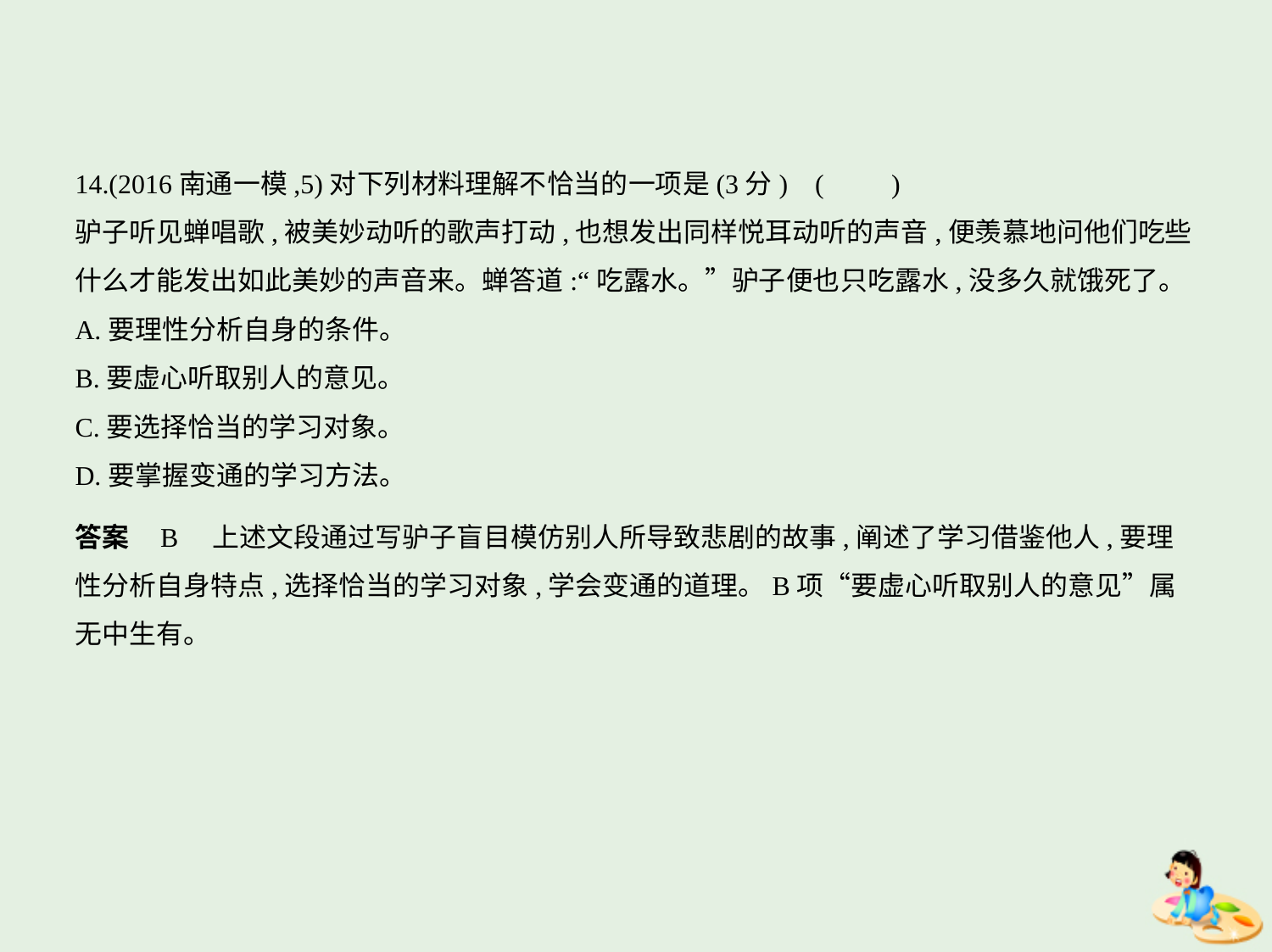

14.(2016南通一模,5)对下列材料理解不恰当的一项是(3分) (　　)
驴子听见蝉唱歌,被美妙动听的歌声打动,也想发出同样悦耳动听的声音,便羡慕地问他们吃些
什么才能发出如此美妙的声音来。蝉答道:“吃露水。”驴子便也只吃露水,没多久就饿死了。
A.要理性分析自身的条件。
B.要虚心听取别人的意见。
C.要选择恰当的学习对象。
D.要掌握变通的学习方法。
答案    B　上述文段通过写驴子盲目模仿别人所导致悲剧的故事,阐述了学习借鉴他人,要理
性分析自身特点,选择恰当的学习对象,学会变通的道理。B项“要虚心听取别人的意见”属
无中生有。